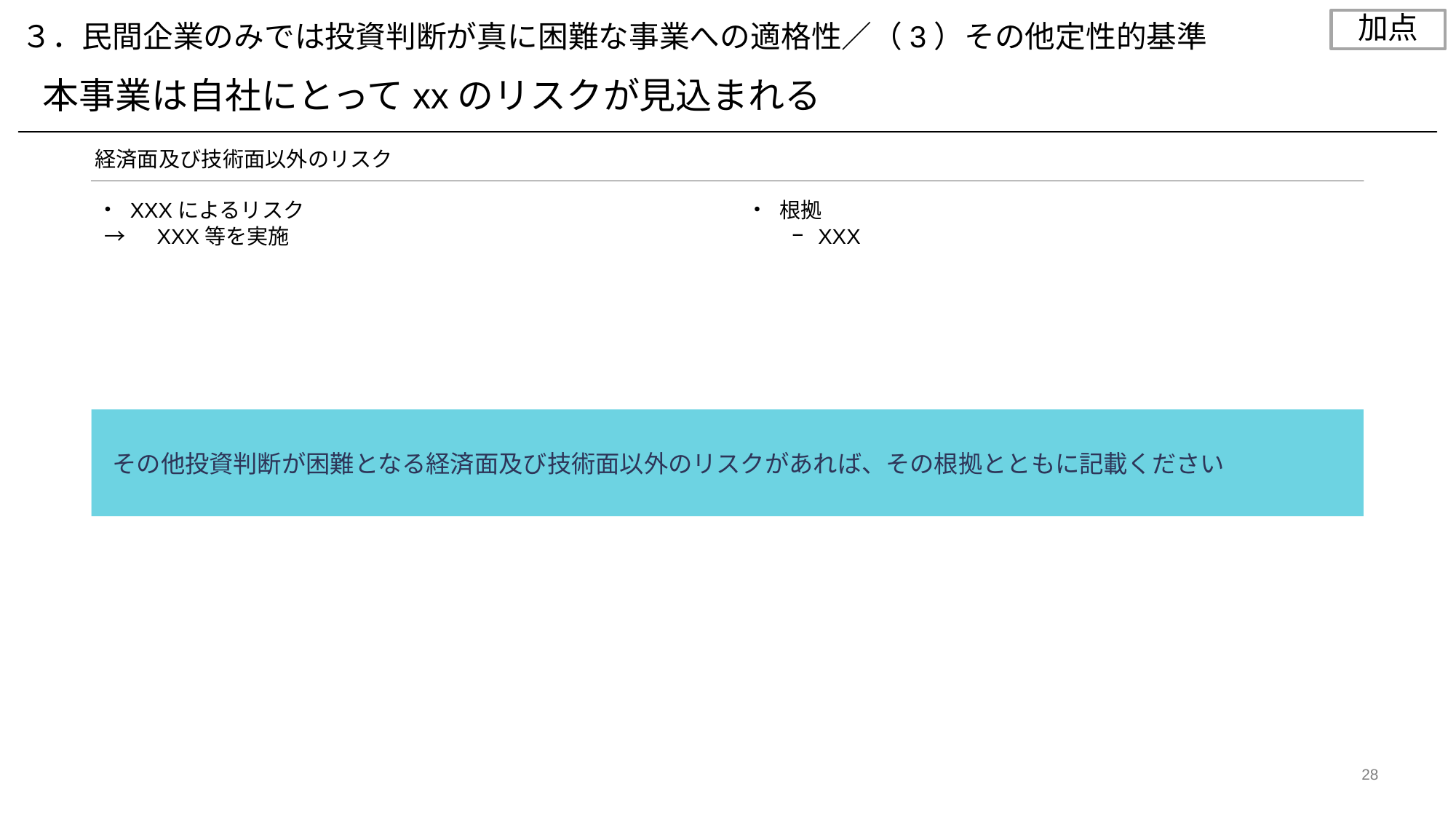

加点
３．民間企業のみでは投資判断が真に困難な事業への適格性／（3）その他定性的基準
本事業は自社にとってxxのリスクが見込まれる
経済面及び技術面以外のリスク
XXXによるリスク
→　XXX等を実施
根拠
XXX
その他投資判断が困難となる経済面及び技術面以外のリスクがあれば、その根拠とともに記載ください